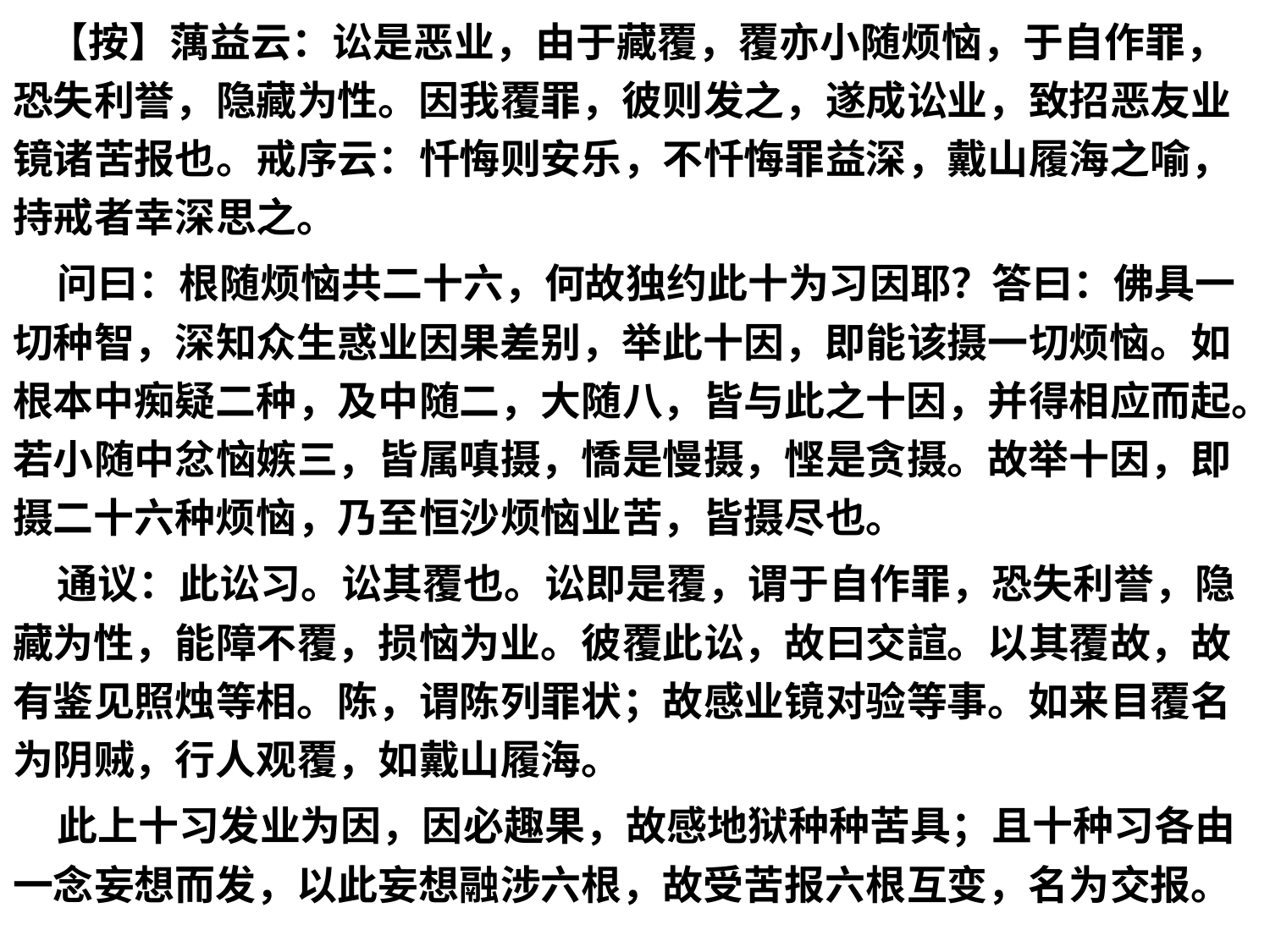

【按】蕅益云：讼是恶业，由于藏覆，覆亦小随烦恼，于自作罪，恐失利誉，隐藏为性。因我覆罪，彼则发之，遂成讼业，致招恶友业镜诸苦报也。戒序云：忏悔则安乐，不忏悔罪益深，戴山履海之喻，持戒者幸深思之。
    问曰：根随烦恼共二十六，何故独约此十为习因耶？答曰：佛具一切种智，深知众生惑业因果差别，举此十因，即能该摄一切烦恼。如根本中痴疑二种，及中随二，大随八，皆与此之十因，并得相应而起。若小随中忿恼嫉三，皆属嗔摄，憍是慢摄，悭是贪摄。故举十因，即摄二十六种烦恼，乃至恒沙烦恼业苦，皆摄尽也。
    通议：此讼习。讼其覆也。讼即是覆，谓于自作罪，恐失利誉，隐藏为性，能障不覆，损恼为业。彼覆此讼，故曰交諠。以其覆故，故有鉴见照烛等相。陈，谓陈列罪状；故感业镜对验等事。如来目覆名为阴贼，行人观覆，如戴山履海。
    此上十习发业为因，因必趣果，故感地狱种种苦具；且十种习各由一念妄想而发，以此妄想融涉六根，故受苦报六根互变，名为交报。